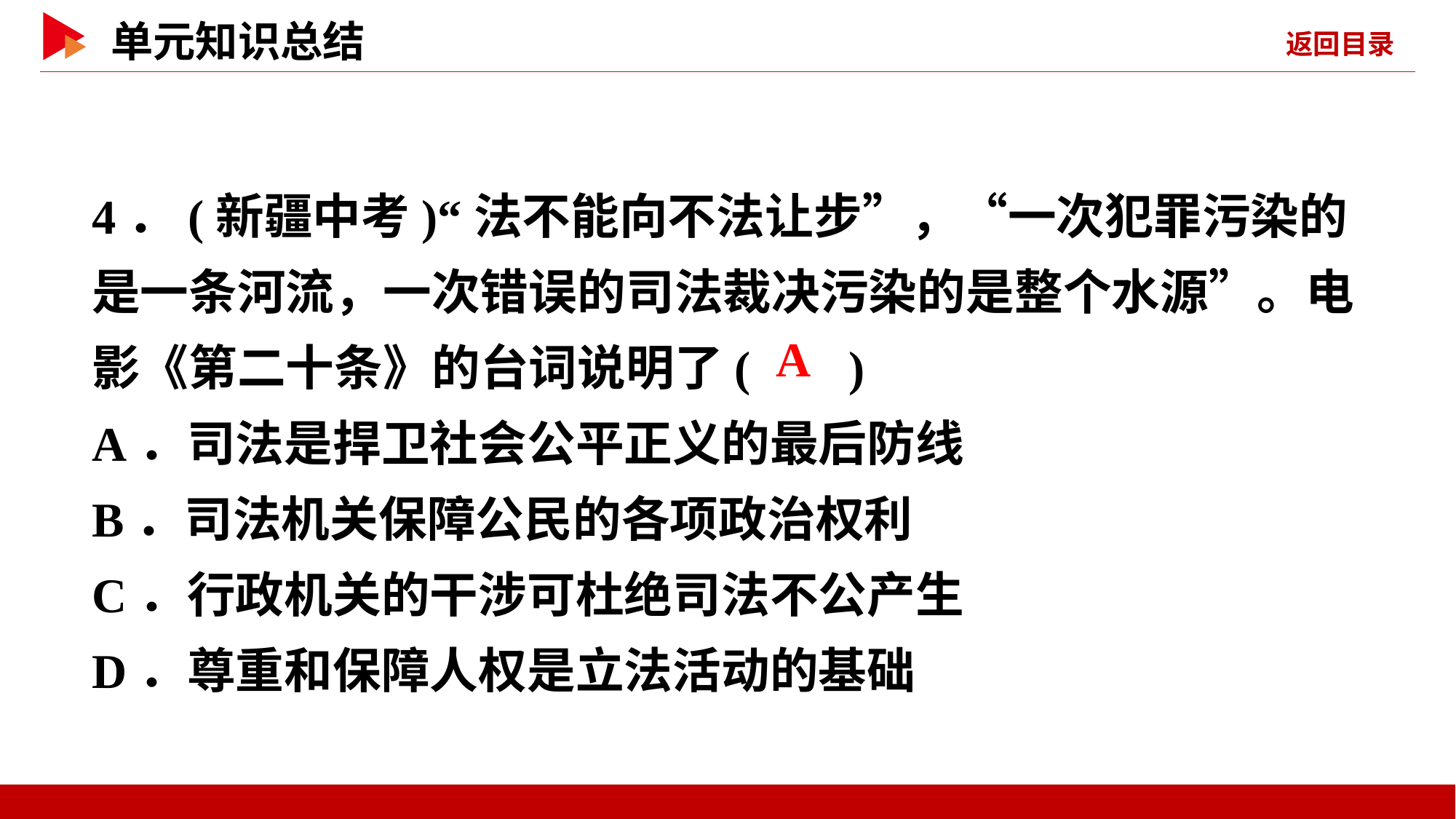

4．(新疆中考)“法不能向不法让步”，“一次犯罪污染的是一条河流，一次错误的司法裁决污染的是整个水源”。电影《第二十条》的台词说明了(        )
A．司法是捍卫社会公平正义的最后防线
B．司法机关保障公民的各项政治权利
C．行政机关的干涉可杜绝司法不公产生
D．尊重和保障人权是立法活动的基础
   A